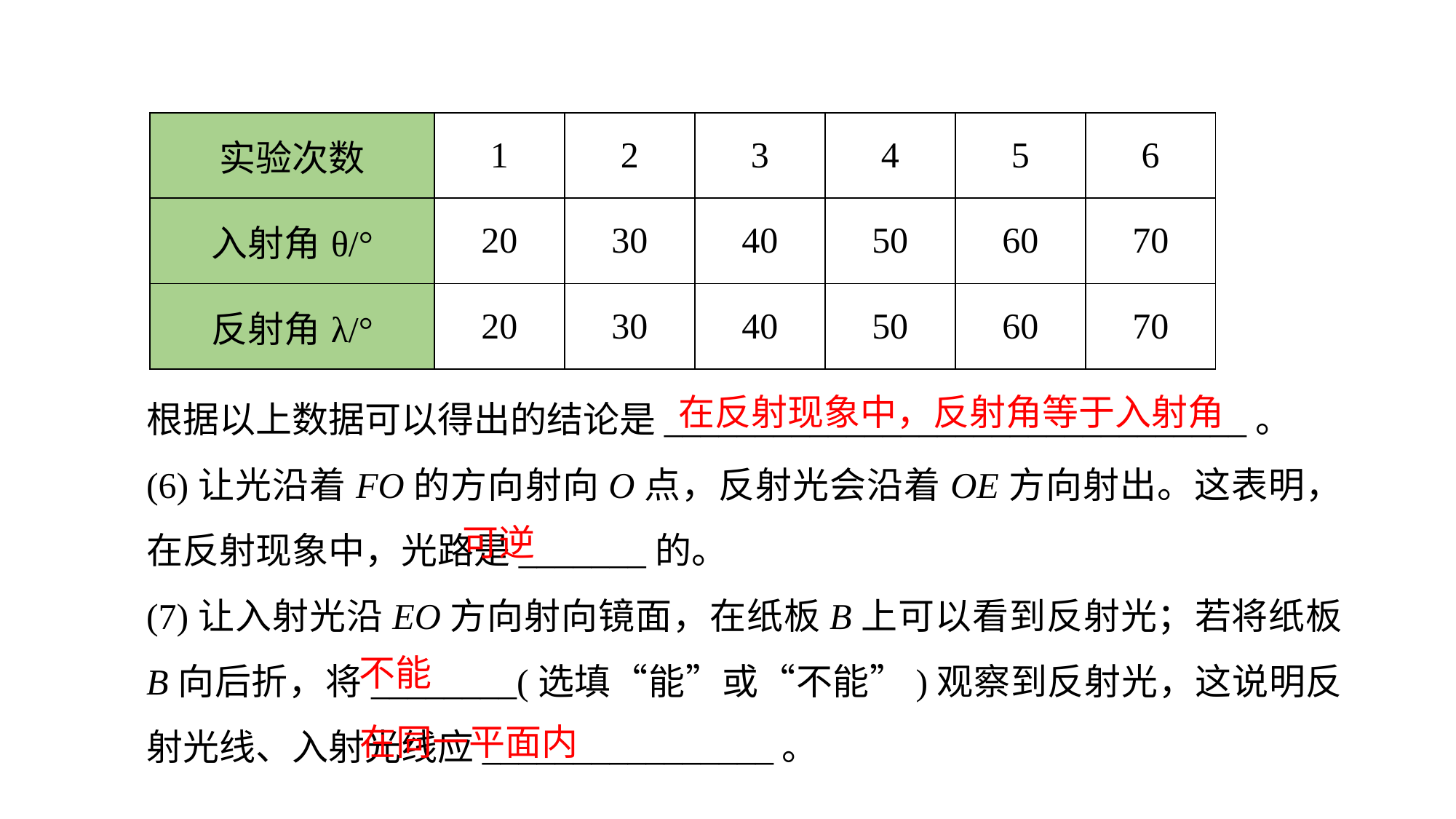

| 实验次数 | 1 | 2 | 3 | 4 | 5 | 6 |
| --- | --- | --- | --- | --- | --- | --- |
| 入射角θ/° | 20 | 30 | 40 | 50 | 60 | 70 |
| 反射角λ/° | 20 | 30 | 40 | 50 | 60 | 70 |
根据以上数据可以得出的结论是________________________________。
(6)让光沿着FO的方向射向O点，反射光会沿着OE方向射出。这表明，在反射现象中，光路是_______的。
(7)让入射光沿EO方向射向镜面，在纸板B上可以看到反射光；若将纸板 B向后折，将________(选填“能”或“不能”)观察到反射光，这说明反射光线、入射光线应________________。
在反射现象中，反射角等于入射角
可逆
不能
在同一平面内